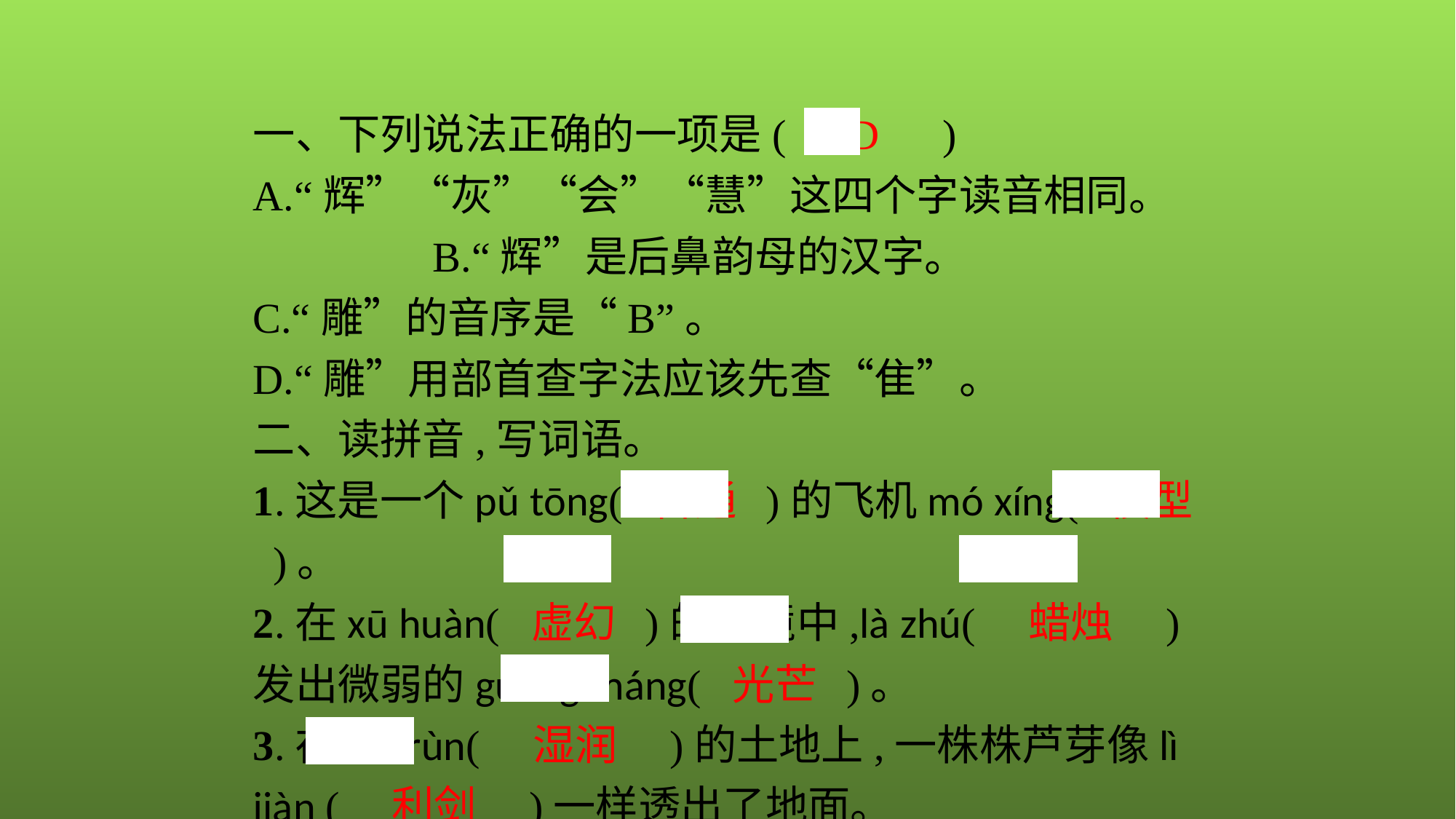

一、下列说法正确的一项是(　D　)
A.“辉”“灰”“会”“慧”这四个字读音相同。　　　　B.“辉”是后鼻韵母的汉字。
C.“雕”的音序是“B”。
D.“雕”用部首查字法应该先查“隹”。
二、读拼音,写词语。
1.这是一个pǔ tōng(  普通  )的飞机mó xíng(  模型  )。
2.在xū huàn(  虚幻  )的梦境中,là zhú(　蜡烛　)发出微弱的guāng máng(  光芒  )。
3.在shī rùn(　湿润　)的土地上,一株株芦芽像lì jiàn (　利剑　)一样透出了地面。